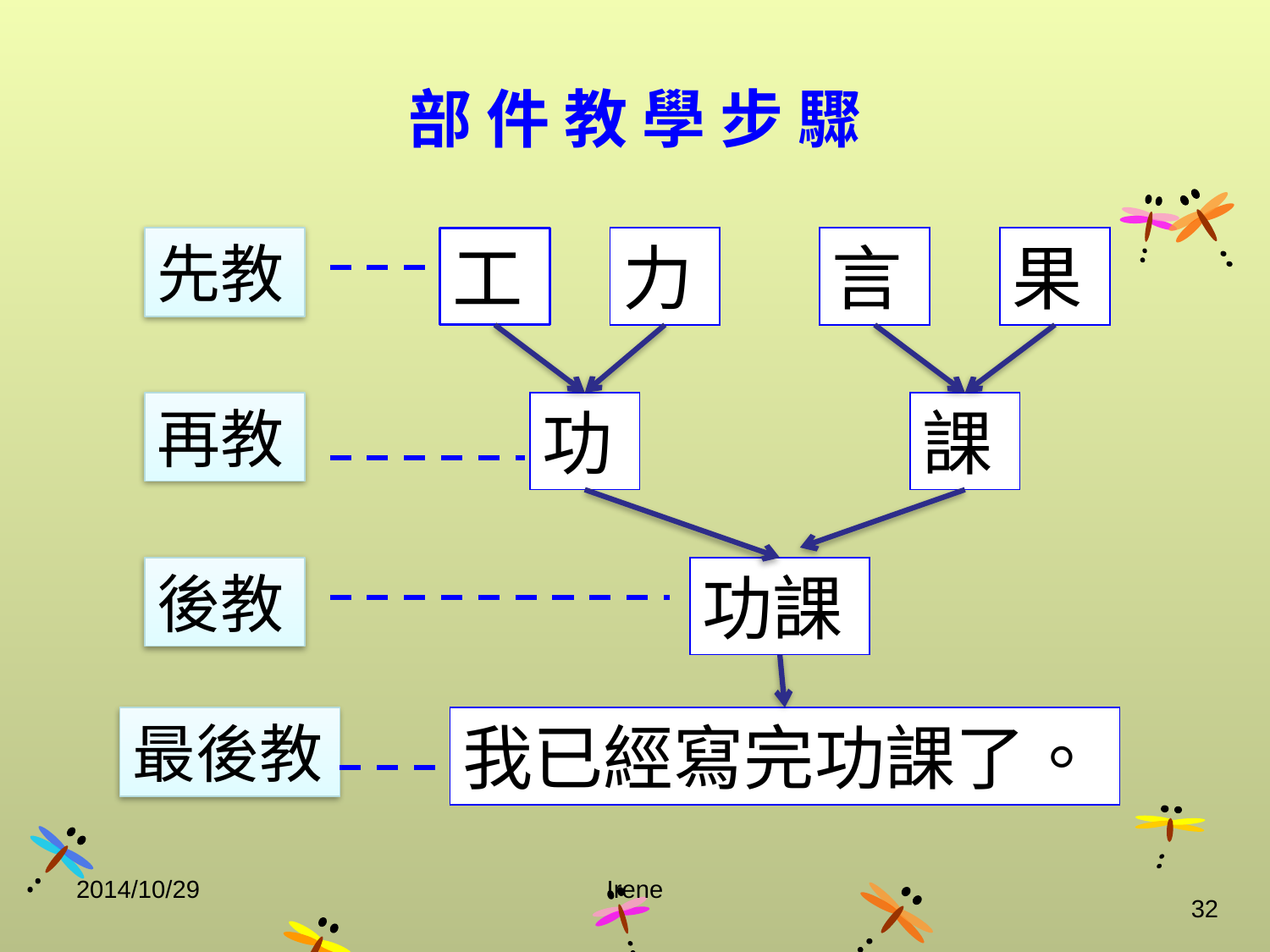

# 部 件 教 學 步 驟
先教
工
力
言
果
功
課
再教
後教
功課
我已經寫完功課了。
最後教
2014/10/29
Irene